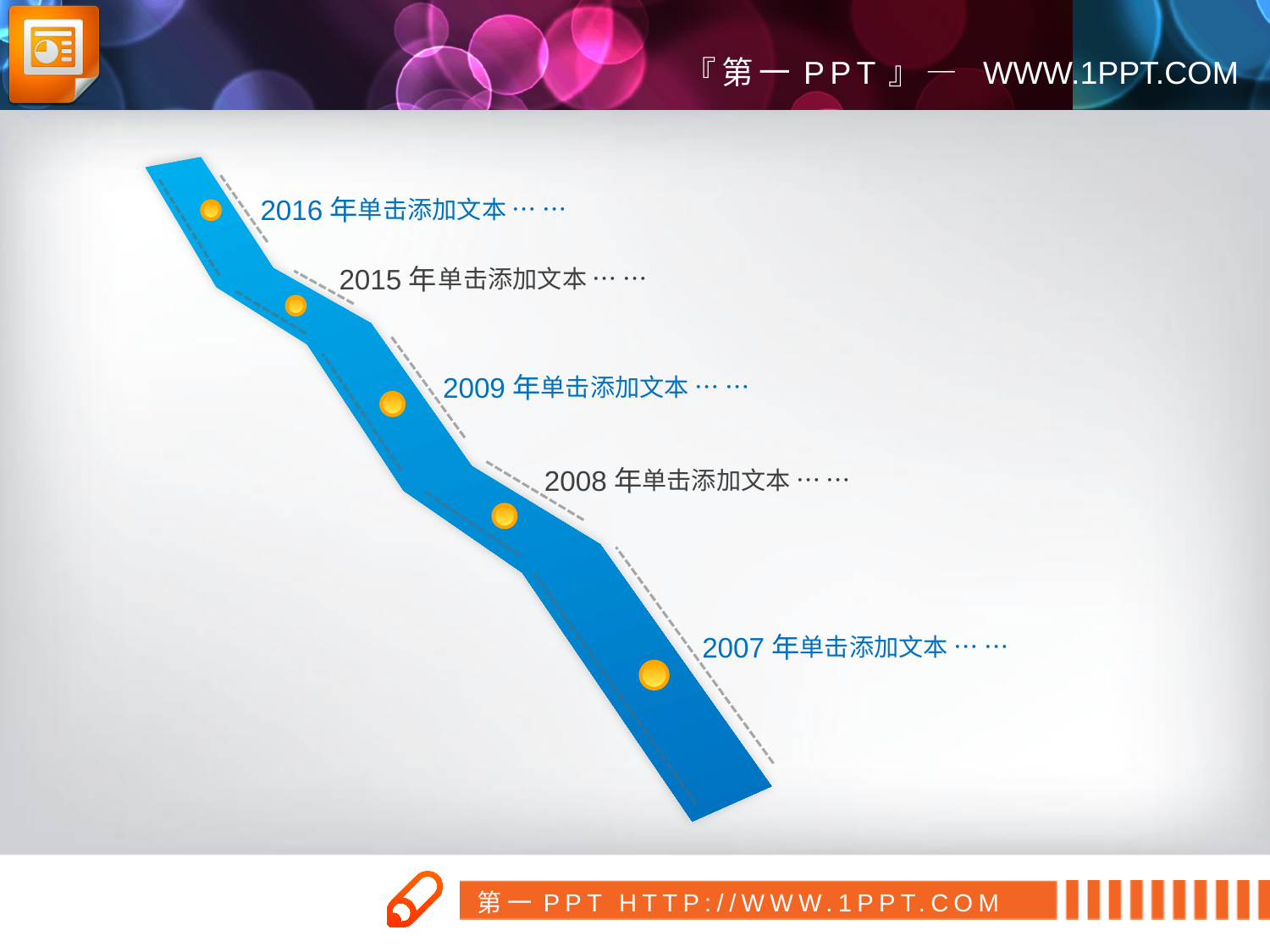

2016年
单击添加文本 … …

2015年
单击添加文本 … …

2009年
单击添加文本 … …

2008年
单击添加文本 … …

2007年
单击添加文本 … …